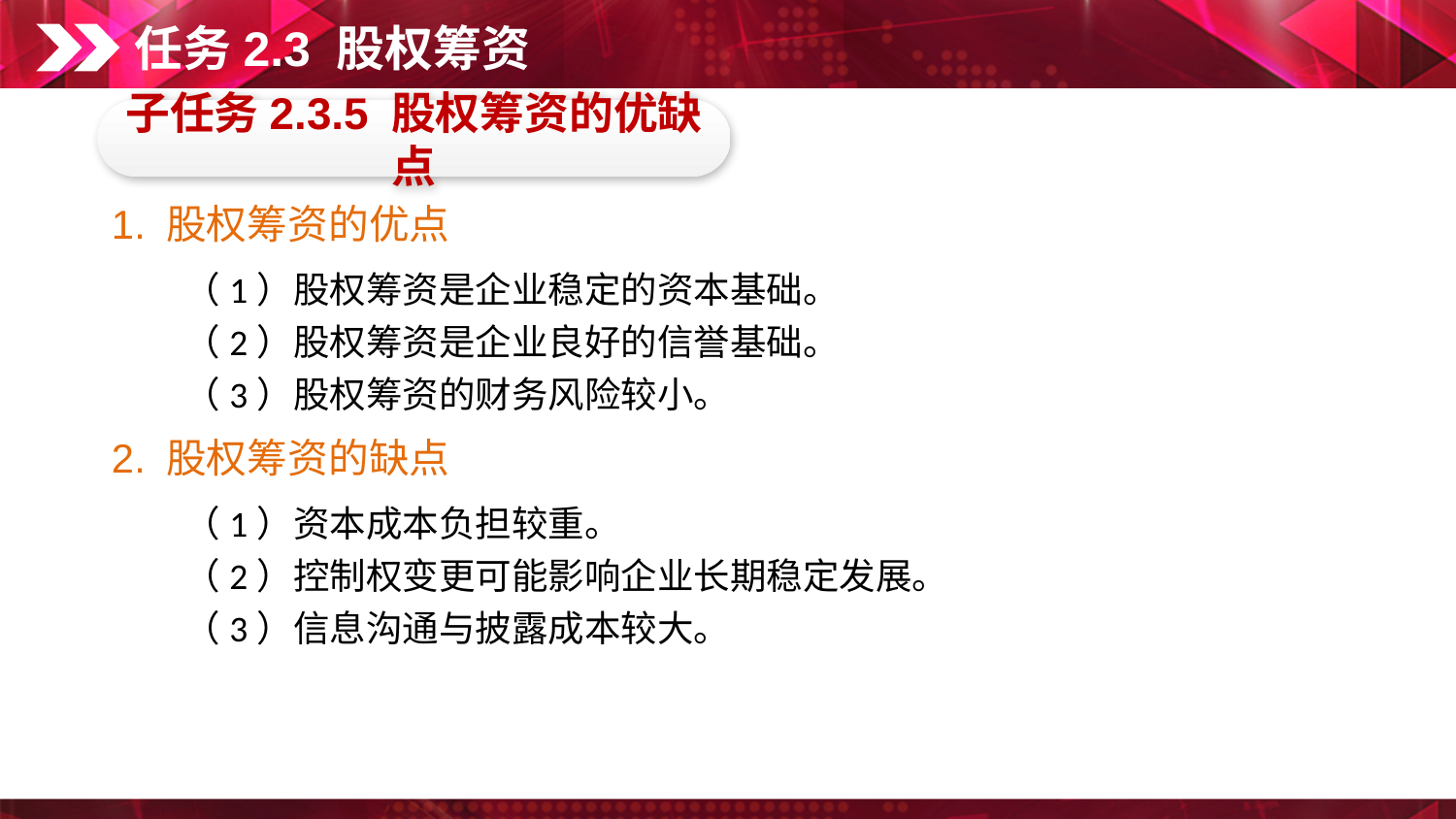

任务2.3 股权筹资

子任务2.3.5 股权筹资的优缺点
1. 股权筹资的优点
　　（1）股权筹资是企业稳定的资本基础。
　　（2）股权筹资是企业良好的信誉基础。
　　（3）股权筹资的财务风险较小。
2. 股权筹资的缺点
　　（1）资本成本负担较重。
　　（2）控制权变更可能影响企业长期稳定发展。
　　（3）信息沟通与披露成本较大。